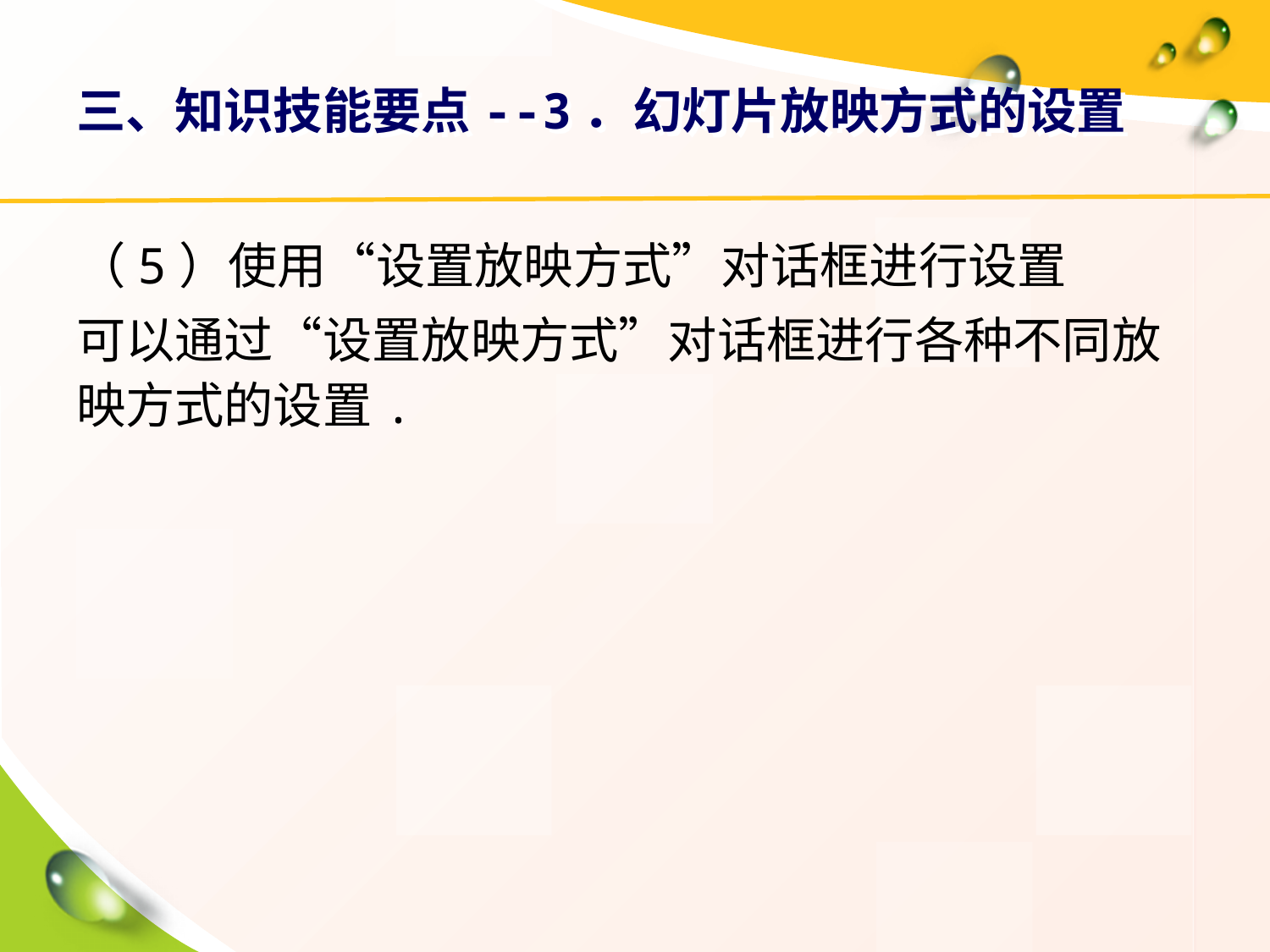

# 三、知识技能要点--3．幻灯片放映方式的设置
（5）使用“设置放映方式”对话框进行设置
可以通过“设置放映方式”对话框进行各种不同放映方式的设置.